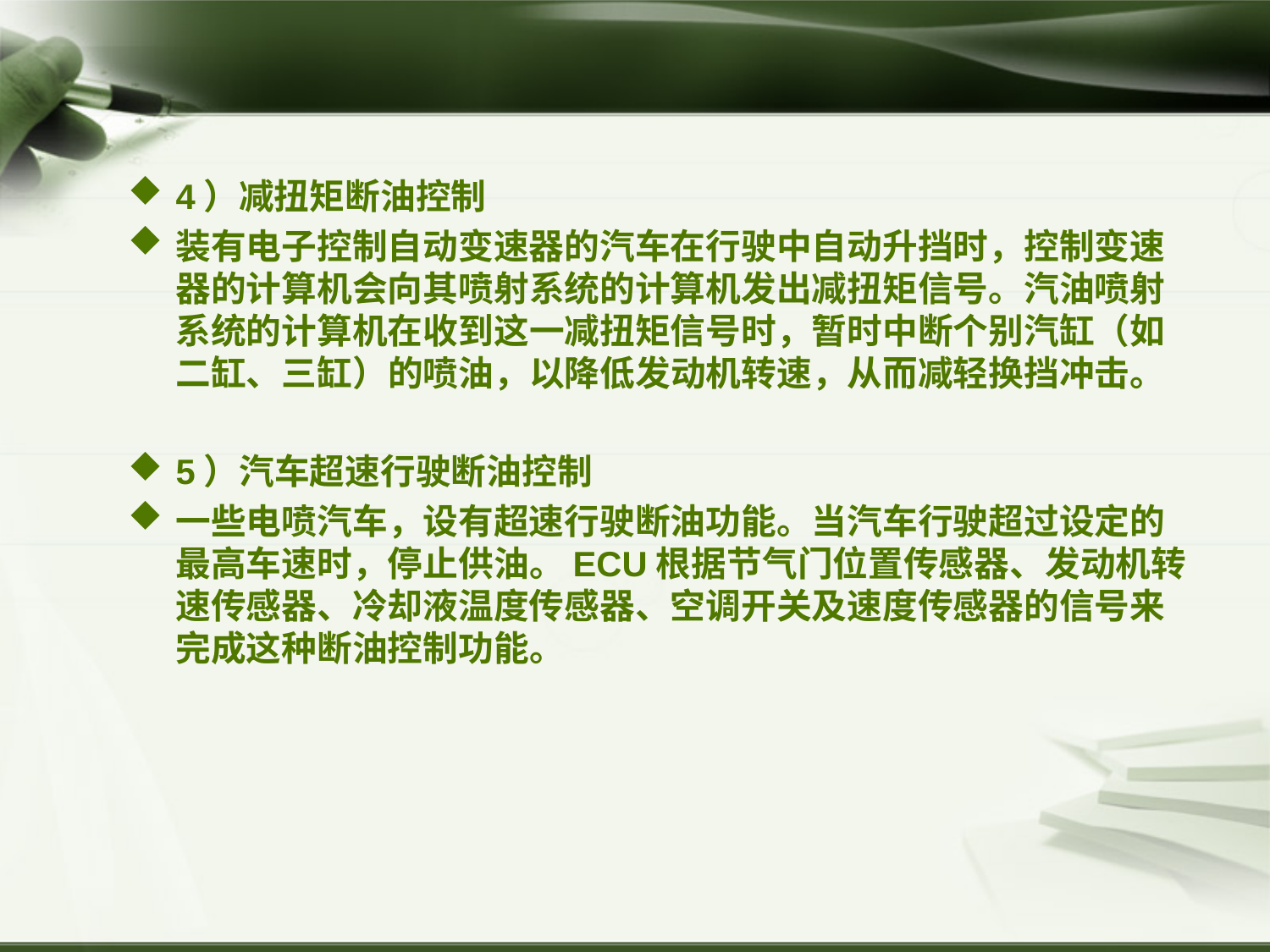

#
4）减扭矩断油控制
装有电子控制自动变速器的汽车在行驶中自动升挡时，控制变速器的计算机会向其喷射系统的计算机发出减扭矩信号。汽油喷射系统的计算机在收到这一减扭矩信号时，暂时中断个别汽缸（如二缸、三缸）的喷油，以降低发动机转速，从而减轻换挡冲击。

5）汽车超速行驶断油控制
一些电喷汽车，设有超速行驶断油功能。当汽车行驶超过设定的最高车速时，停止供油。ECU根据节气门位置传感器、发动机转速传感器、冷却液温度传感器、空调开关及速度传感器的信号来完成这种断油控制功能。